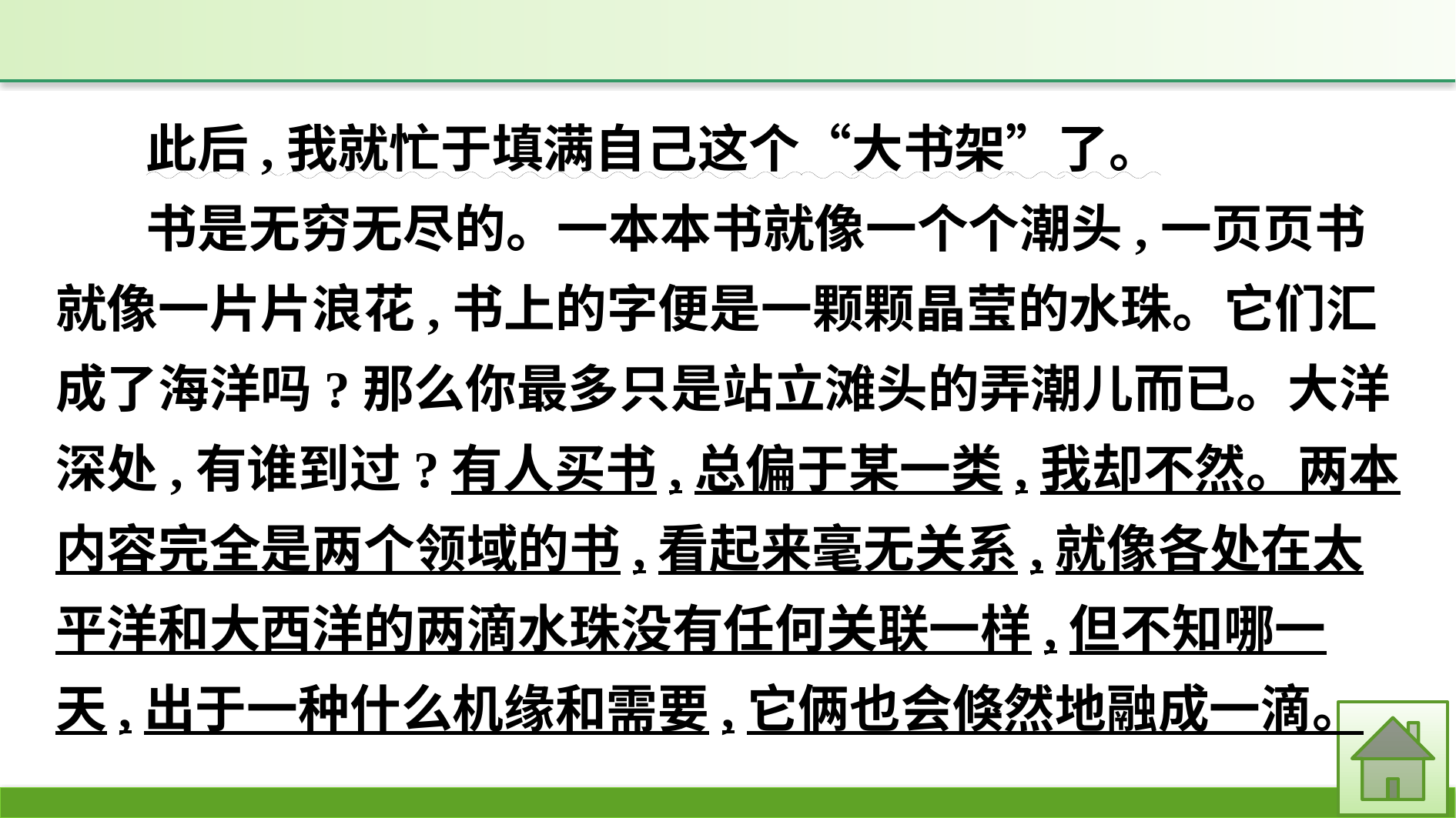

此后,我就忙于填满自己这个“大书架”了。
书是无穷无尽的。一本本书就像一个个潮头,一页页书就像一片片浪花,书上的字便是一颗颗晶莹的水珠。它们汇成了海洋吗?那么你最多只是站立滩头的弄潮儿而已。大洋深处,有谁到过?有人买书,总偏于某一类,我却不然。两本内容完全是两个领域的书,看起来毫无关系,就像各处在太平洋和大西洋的两滴水珠没有任何关联一样,但不知哪一天,出于一种什么机缘和需要,它俩也会倏然地融成一滴。